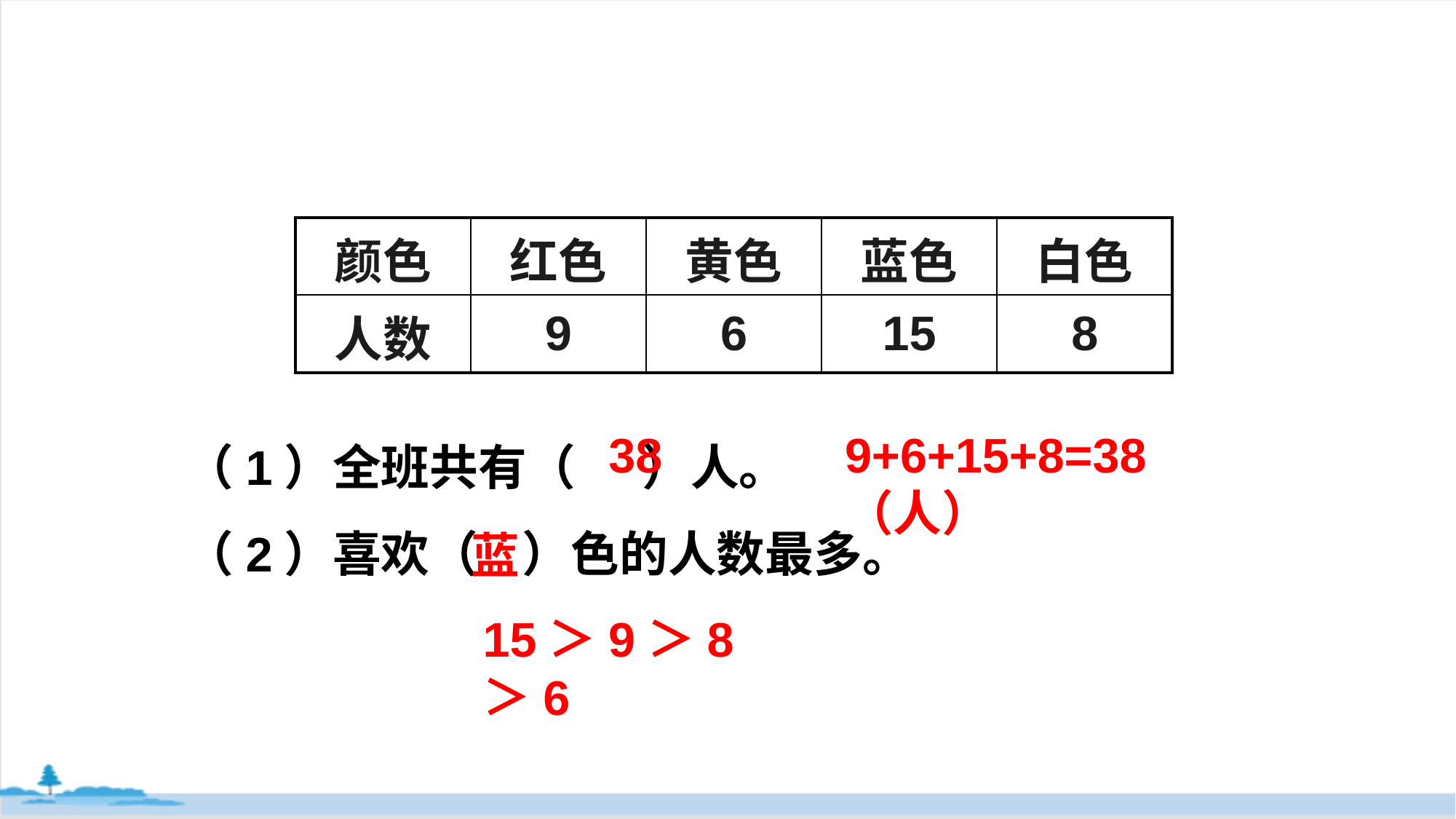

| 颜色 | 红色 | 黄色 | 蓝色 | 白色 |
| --- | --- | --- | --- | --- |
| 人数 | 9 | 6 | 15 | 8 |
（1）全班共有（      ）人。
（2）喜欢（    ）色的人数最多。
38
9+6+15+8=38（人）
蓝
15＞9＞8＞6